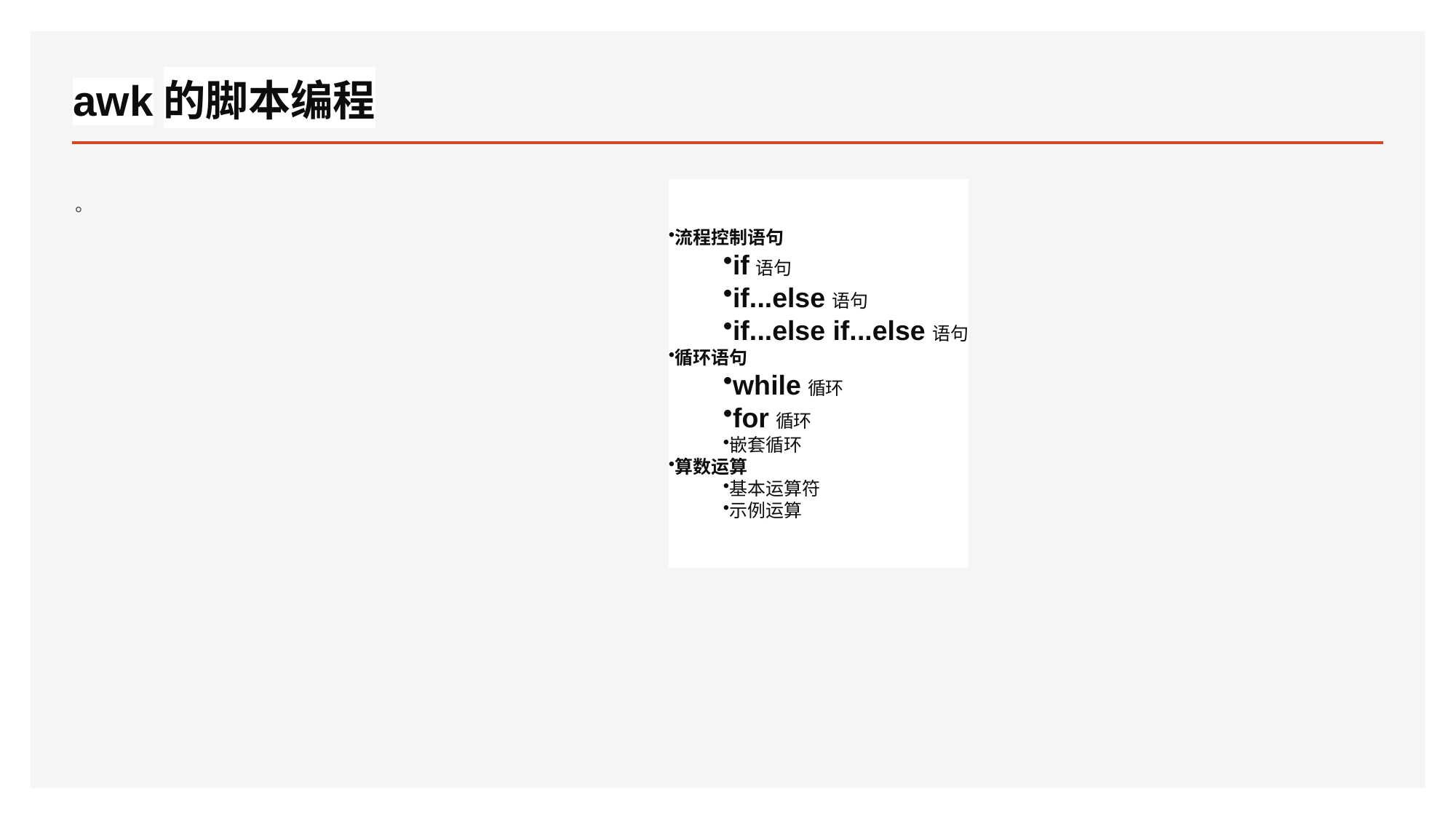

# awk的脚本编程
。

流程控制语句
if语句
if...else语句
if...else if...else语句
循环语句
while循环
for循环
嵌套循环
算数运算
基本运算符
示例运算